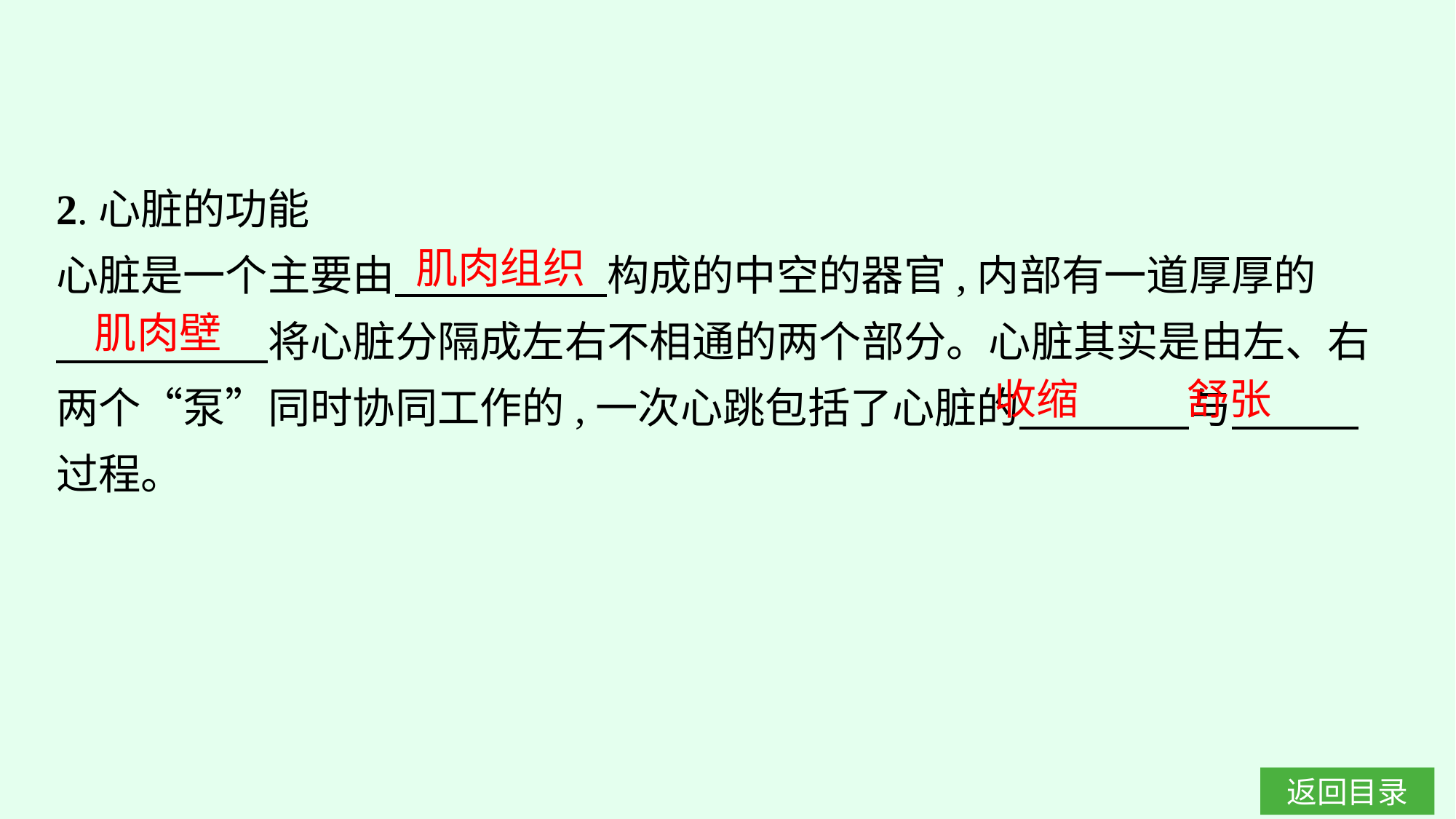

2.心脏的功能
心脏是一个主要由　　　　　构成的中空的器官,内部有一道厚厚的
　　　　　将心脏分隔成左右不相通的两个部分。心脏其实是由左、右两个“泵”同时协同工作的,一次心跳包括了心脏的　　　　与　　　过程。
肌肉组织
肌肉壁
收缩
舒张